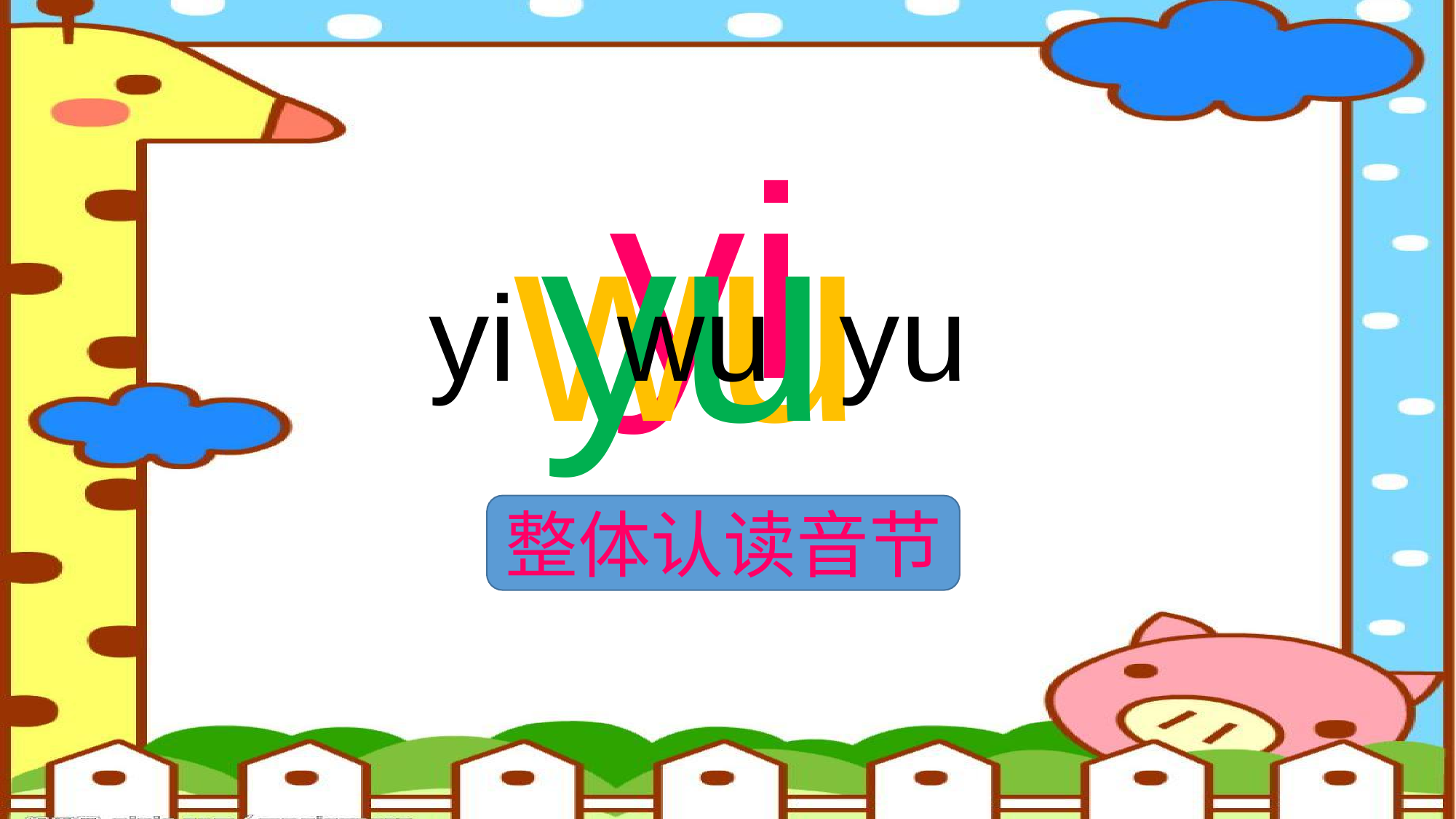

yi
wu
yu
yi   wu  yu
整体认读音节